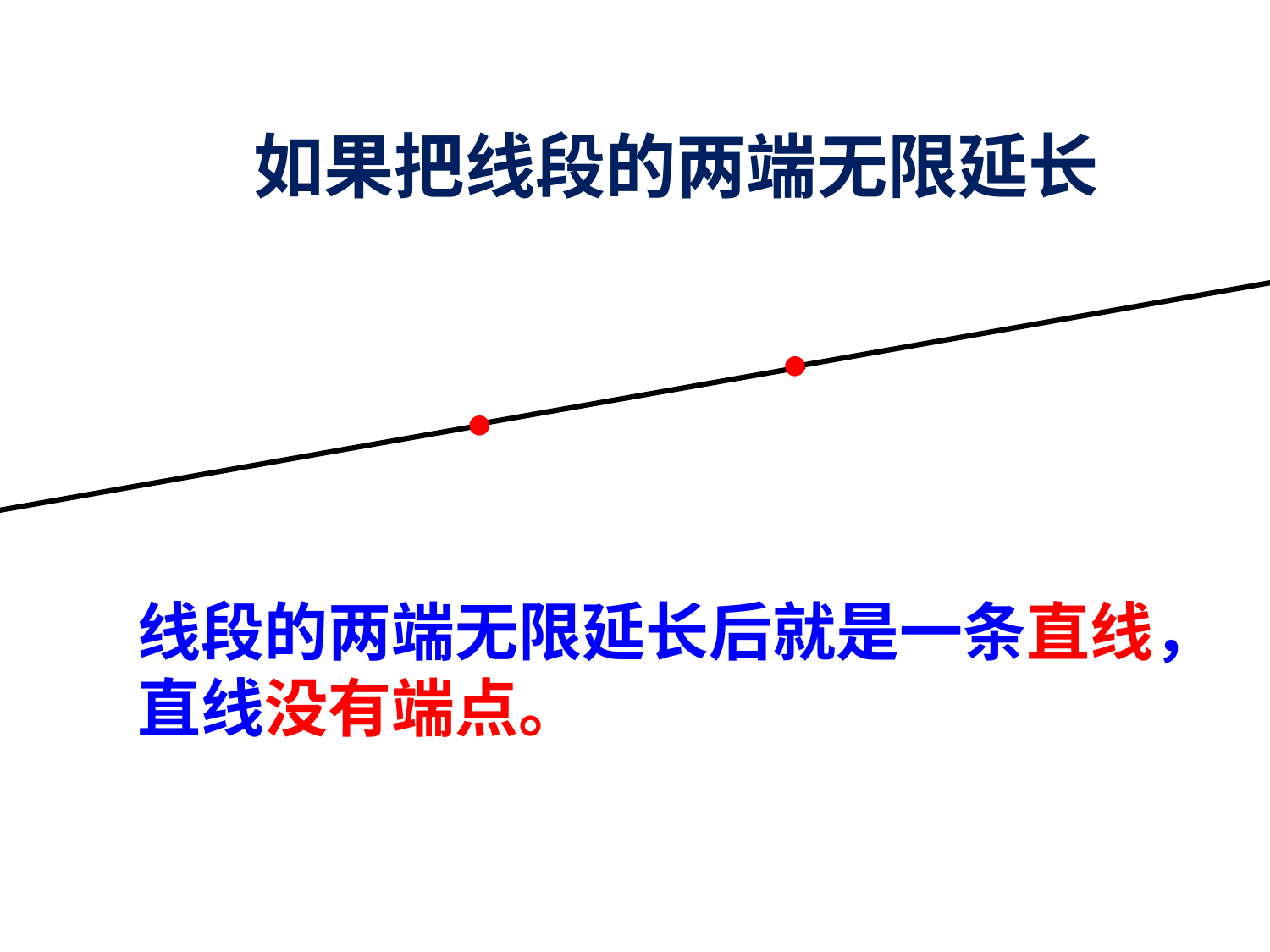

如果把线段的两端无限延长

线段的两端无限延长后就是一条直线，直线没有端点。